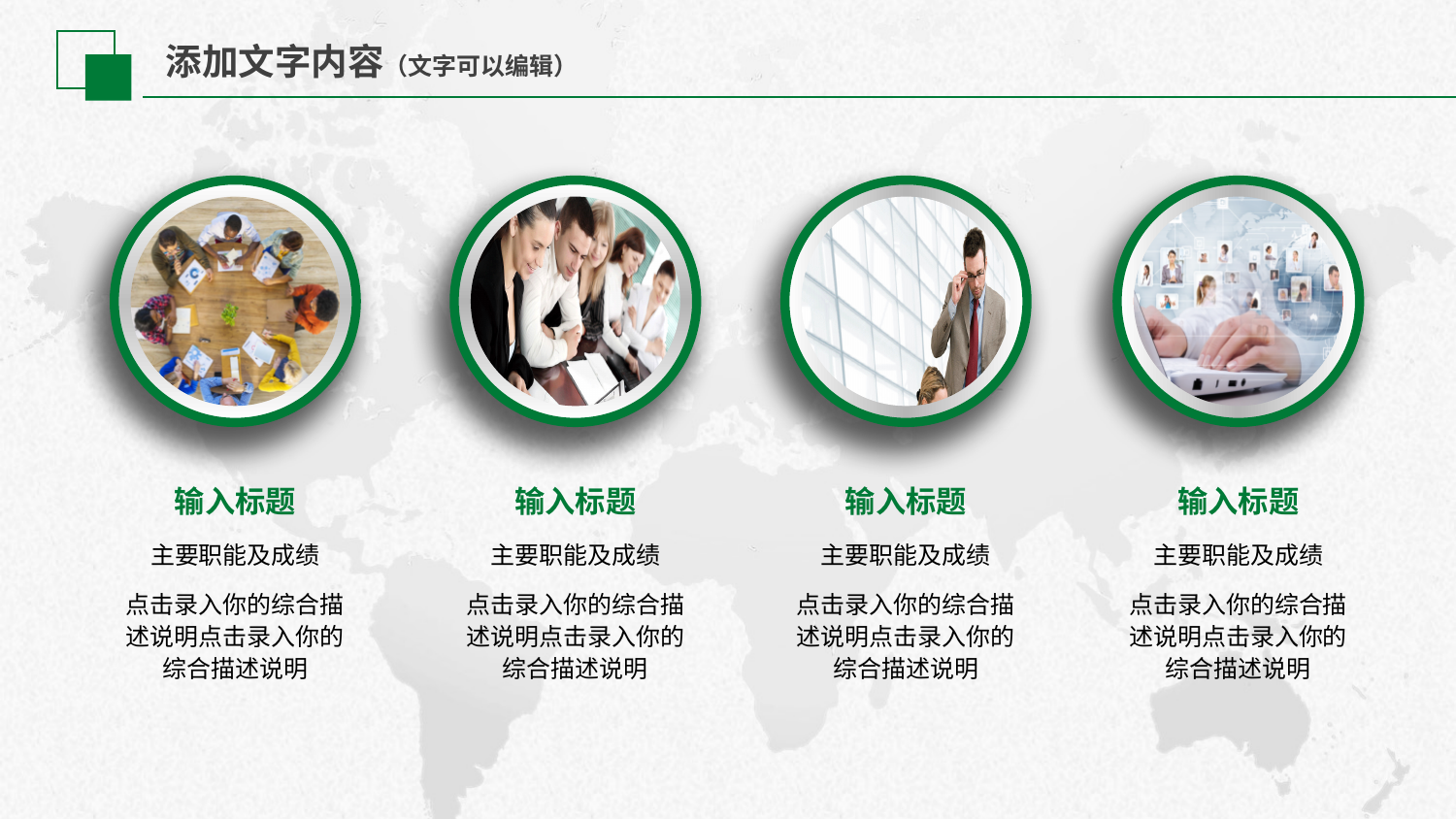

添加文字内容（文字可以编辑）

输入标题
输入标题
输入标题
输入标题
主要职能及成绩
主要职能及成绩
主要职能及成绩
主要职能及成绩
点击录入你的综合描述说明点击录入你的综合描述说明
点击录入你的综合描述说明点击录入你的综合描述说明
点击录入你的综合描述说明点击录入你的综合描述说明
点击录入你的综合描述说明点击录入你的综合描述说明